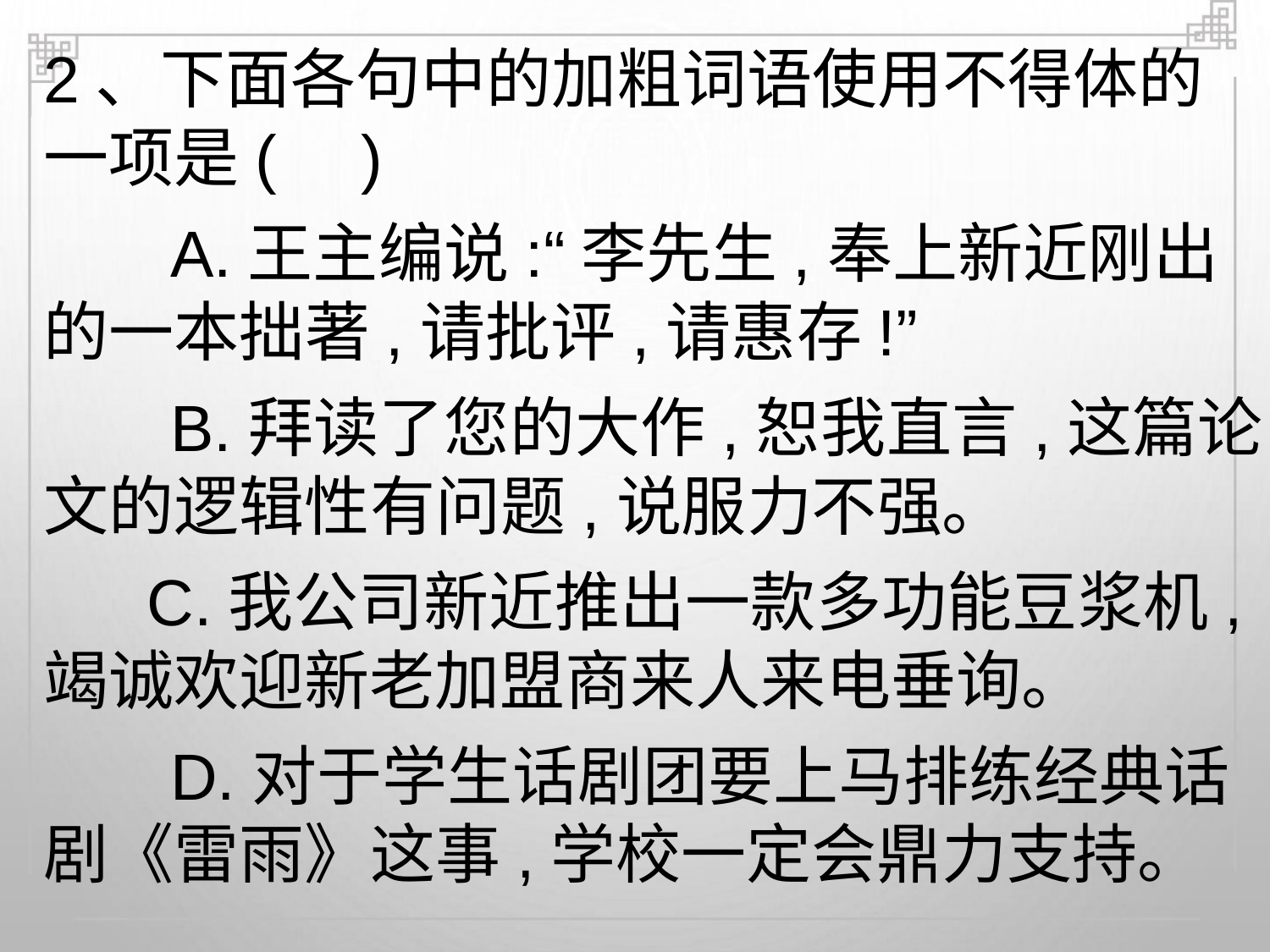

2、下面各句中的加粗词语使用不得体的
一项是( )
A.王主编说:“李先生,奉上新近刚出
的一本拙著,请批评,请惠存!”
B.拜读了您的大作,恕我直言,这篇论
文的逻辑性有问题,说服力不强。
C.我公司新近推出一款多功能豆浆机,
竭诚欢迎新老加盟商来人来电垂询。
D.对于学生话剧团要上马排练经典话
剧《雷雨》这事,学校一定会鼎力支持。